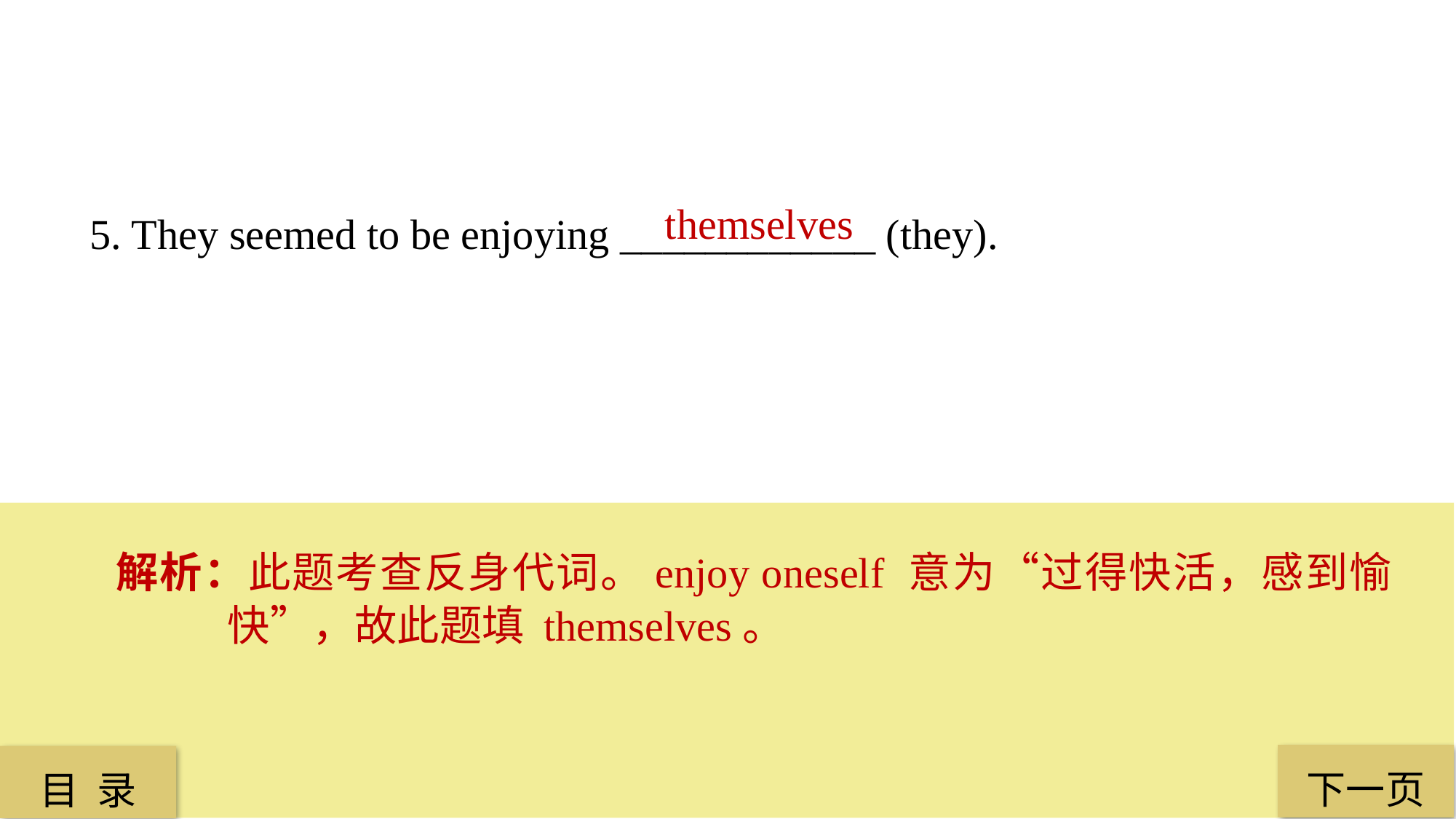

themselves
5. They seemed to be enjoying ____________ (they).
解析：此题考查反身代词。enjoy oneself 意为“过得快活，感到愉快”，故此题填 themselves。